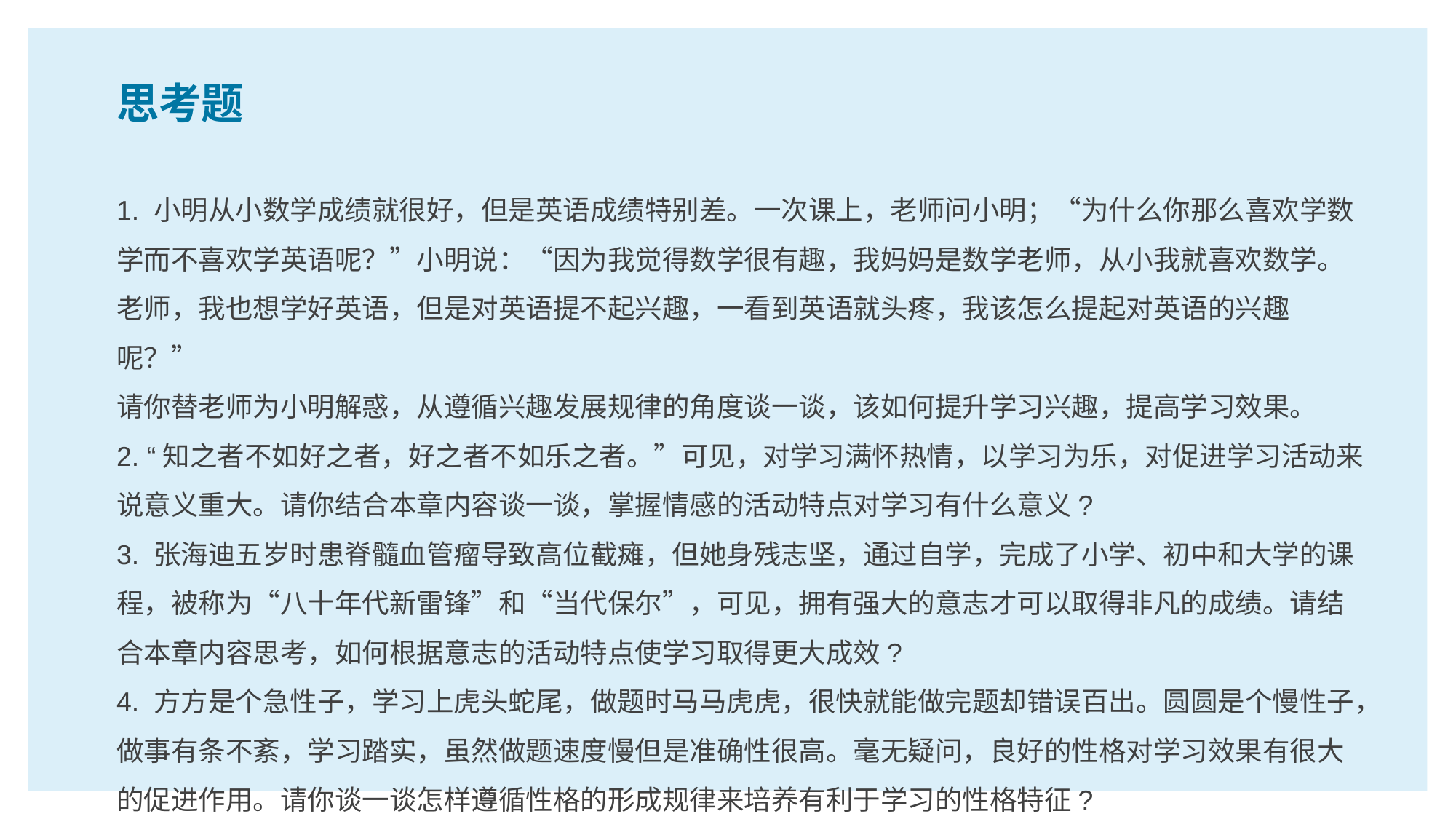

思考题

1. 小明从小数学成绩就很好，但是英语成绩特别差。一次课上，老师问小明；“为什么你那么喜欢学数学而不喜欢学英语呢？”小明说：“因为我觉得数学很有趣，我妈妈是数学老师，从小我就喜欢数学。老师，我也想学好英语，但是对英语提不起兴趣，一看到英语就头疼，我该怎么提起对英语的兴趣呢？”
请你替老师为小明解惑，从遵循兴趣发展规律的角度谈一谈，该如何提升学习兴趣，提高学习效果。
2. “知之者不如好之者，好之者不如乐之者。”可见，对学习满怀热情，以学习为乐，对促进学习活动来说意义重大。请你结合本章内容谈一谈，掌握情感的活动特点对学习有什么意义?
3. 张海迪五岁时患脊髓血管瘤导致高位截瘫，但她身残志坚，通过自学，完成了小学、初中和大学的课程，被称为“八十年代新雷锋”和“当代保尔”，可见，拥有强大的意志才可以取得非凡的成绩。请结合本章内容思考，如何根据意志的活动特点使学习取得更大成效?
4. 方方是个急性子，学习上虎头蛇尾，做题时马马虎虎，很快就能做完题却错误百出。圆圆是个慢性子，做事有条不紊，学习踏实，虽然做题速度慢但是准确性很高。毫无疑问，良好的性格对学习效果有很大的促进作用。请你谈一谈怎样遵循性格的形成规律来培养有利于学习的性格特征?